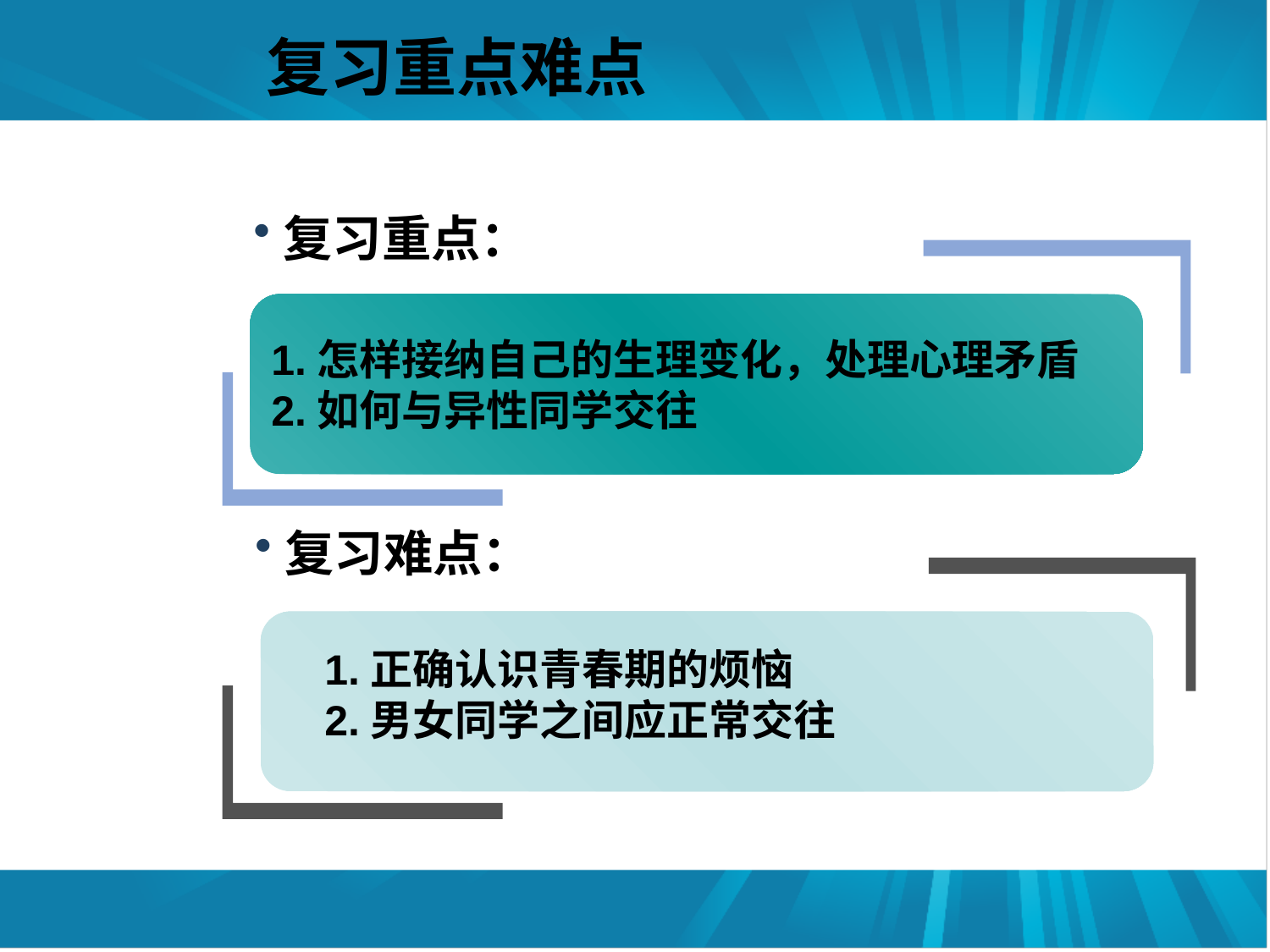

#
复习重点难点

复习重点：

1.怎样接纳自己的生理变化，处理心理矛盾
2.如何与异性同学交往

复习难点：

1.正确认识青春期的烦恼
2.男女同学之间应正常交往